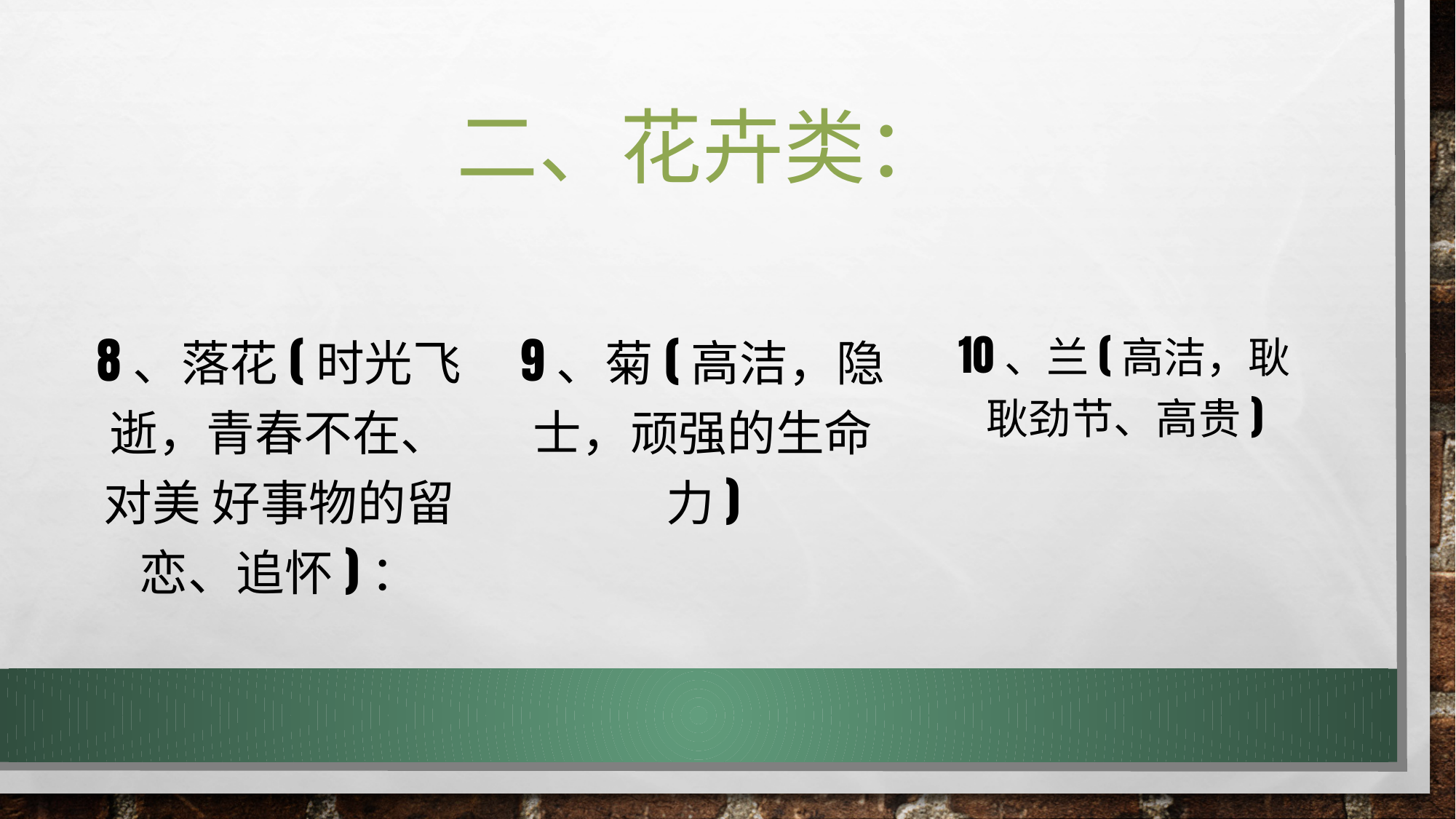

# 二、花卉类：

8、落花(时光飞逝，青春不在、对美 好事物的留恋、追怀)：
9、菊(高洁，隐士，顽强的生命力)
10、兰(高洁，耿耿劲节、高贵)